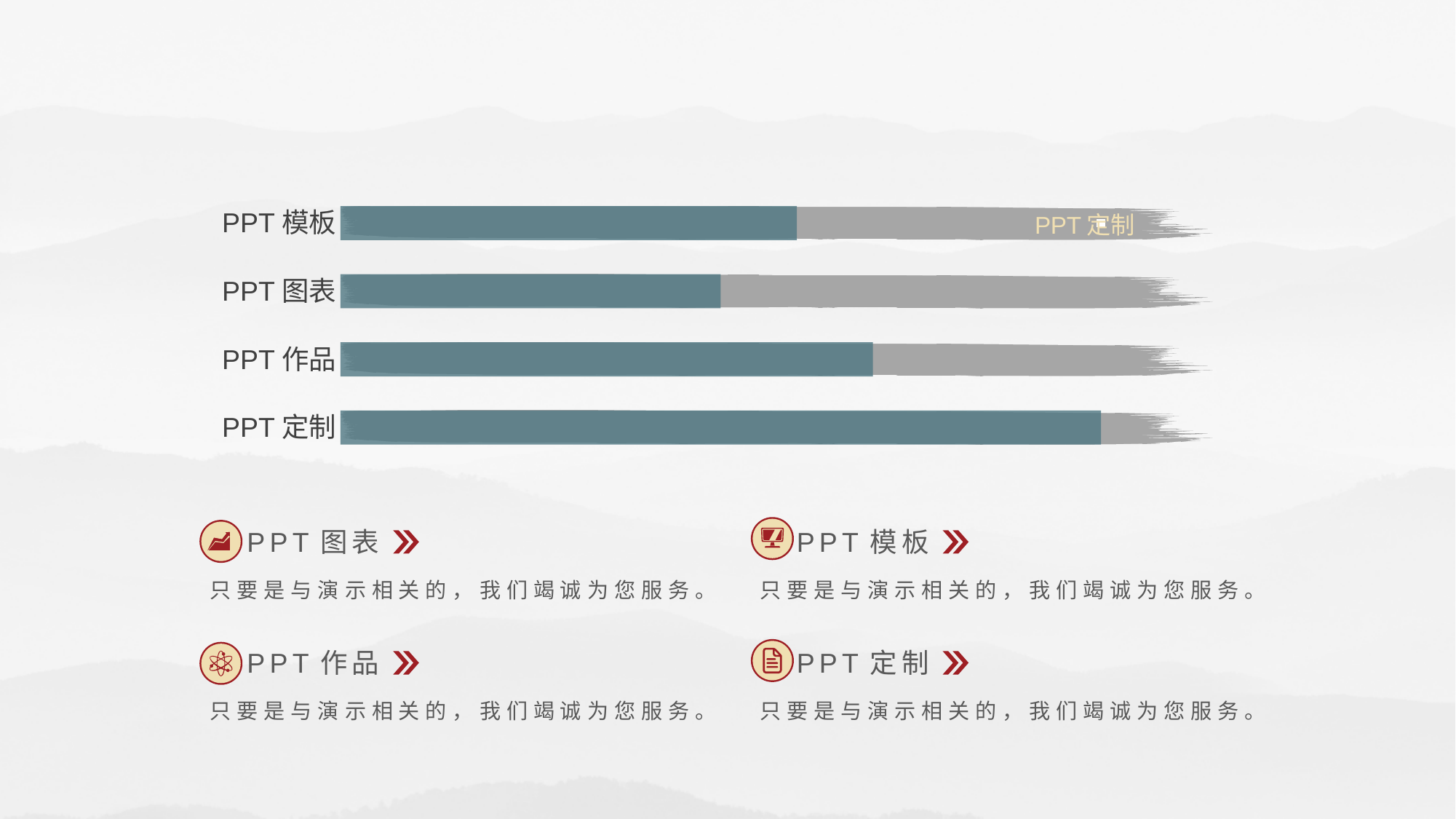

### Chart

| Category | 辅助 | 数据 |  |
|---|---|---|---|
| PPT模板 | 1.15 | 0.6 | 7.0 |
| PPT图表 | 1.15 | 0.5 | 5.0 |
| PPT作品 | 1.15 | 0.7 | 3.0 |
| PPT定制 | 1.15 | 1.0 | 1.0 |

PPT图表
PPT模板

只要是与演示相关的，我们竭诚为您服务。
只要是与演示相关的，我们竭诚为您服务。

PPT作品
PPT定制

只要是与演示相关的，我们竭诚为您服务。
只要是与演示相关的，我们竭诚为您服务。